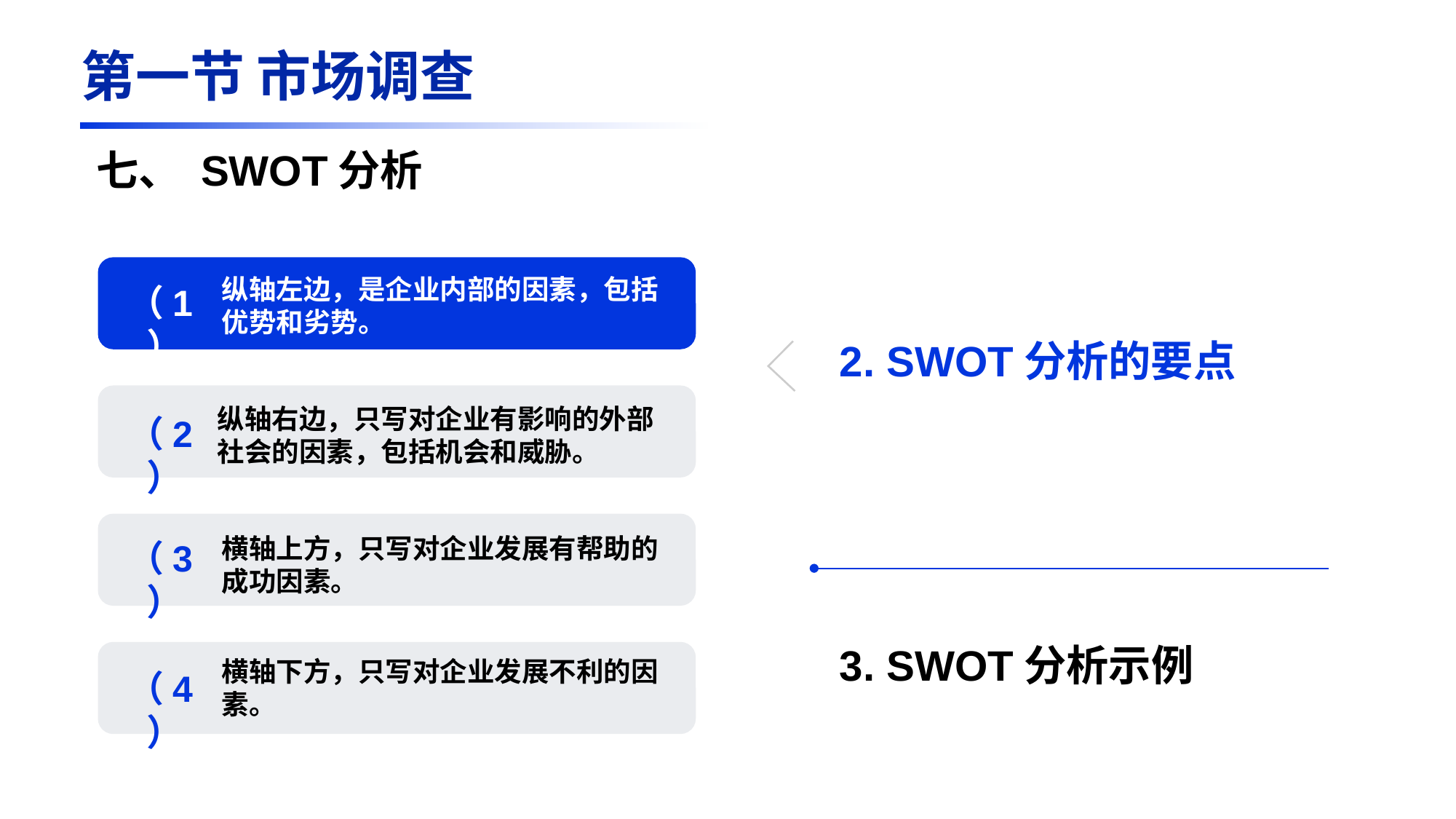

第一节 市场调查
七、 SWOT分析

纵轴左边，是企业内部的因素，包括优势和劣势。
2. SWOT分析的要点

纵轴右边，只写对企业有影响的外部社会的因素，包括机会和威胁。

横轴上方，只写对企业发展有帮助的成功因素。
3. SWOT分析示例

横轴下方，只写对企业发展不利的因素。
（1）

（2）
（3）
（4）